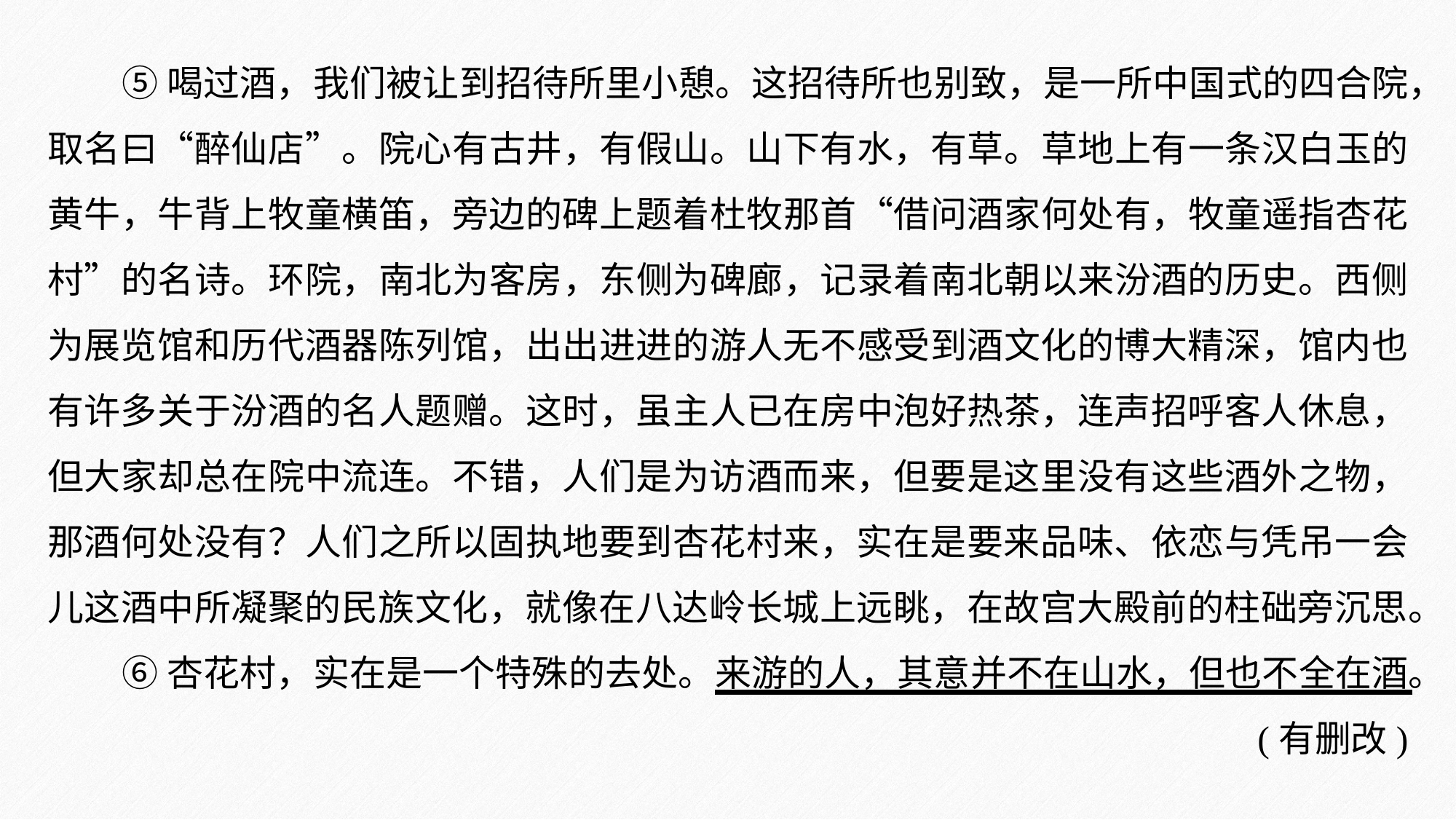

⑤喝过酒，我们被让到招待所里小憩。这招待所也别致，是一所中国式的四合院，取名曰“醉仙店”。院心有古井，有假山。山下有水，有草。草地上有一条汉白玉的黄牛，牛背上牧童横笛，旁边的碑上题着杜牧那首“借问酒家何处有，牧童遥指杏花村”的名诗。环院，南北为客房，东侧为碑廊，记录着南北朝以来汾酒的历史。西侧为展览馆和历代酒器陈列馆，出出进进的游人无不感受到酒文化的博大精深，馆内也有许多关于汾酒的名人题赠。这时，虽主人已在房中泡好热茶，连声招呼客人休息，但大家却总在院中流连。不错，人们是为访酒而来，但要是这里没有这些酒外之物，那酒何处没有？人们之所以固执地要到杏花村来，实在是要来品味、依恋与凭吊一会儿这酒中所凝聚的民族文化，就像在八达岭长城上远眺，在故宫大殿前的柱础旁沉思。
⑥杏花村，实在是一个特殊的去处。来游的人，其意并不在山水，但也不全在酒。
(有删改)